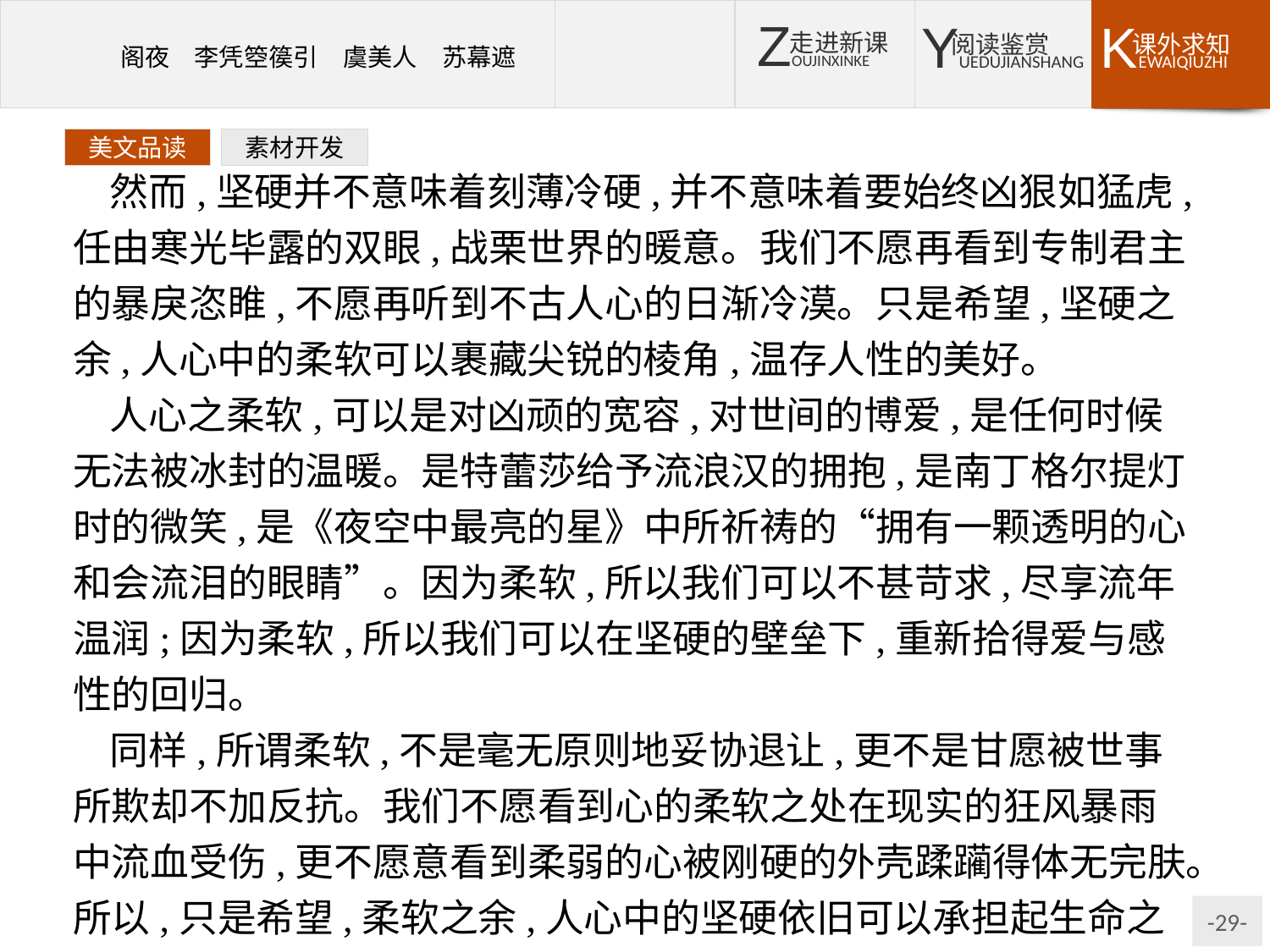

美文品读
素材开发
然而,坚硬并不意味着刻薄冷硬,并不意味着要始终凶狠如猛虎,任由寒光毕露的双眼,战栗世界的暖意。我们不愿再看到专制君主的暴戾恣睢,不愿再听到不古人心的日渐冷漠。只是希望,坚硬之余,人心中的柔软可以裹藏尖锐的棱角,温存人性的美好。
人心之柔软,可以是对凶顽的宽容,对世间的博爱,是任何时候无法被冰封的温暖。是特蕾莎给予流浪汉的拥抱,是南丁格尔提灯时的微笑,是《夜空中最亮的星》中所祈祷的“拥有一颗透明的心和会流泪的眼睛”。因为柔软,所以我们可以不甚苛求,尽享流年温润;因为柔软,所以我们可以在坚硬的壁垒下,重新拾得爱与感性的回归。
同样,所谓柔软,不是毫无原则地妥协退让,更不是甘愿被世事所欺却不加反抗。我们不愿看到心的柔软之处在现实的狂风暴雨中流血受伤,更不愿意看到柔弱的心被刚硬的外壳蹂躏得体无完肤。所以,只是希望,柔软之余,人心中的坚硬依旧可以承担起生命之重,依旧可以在疤痕遍布之后,不改初心。